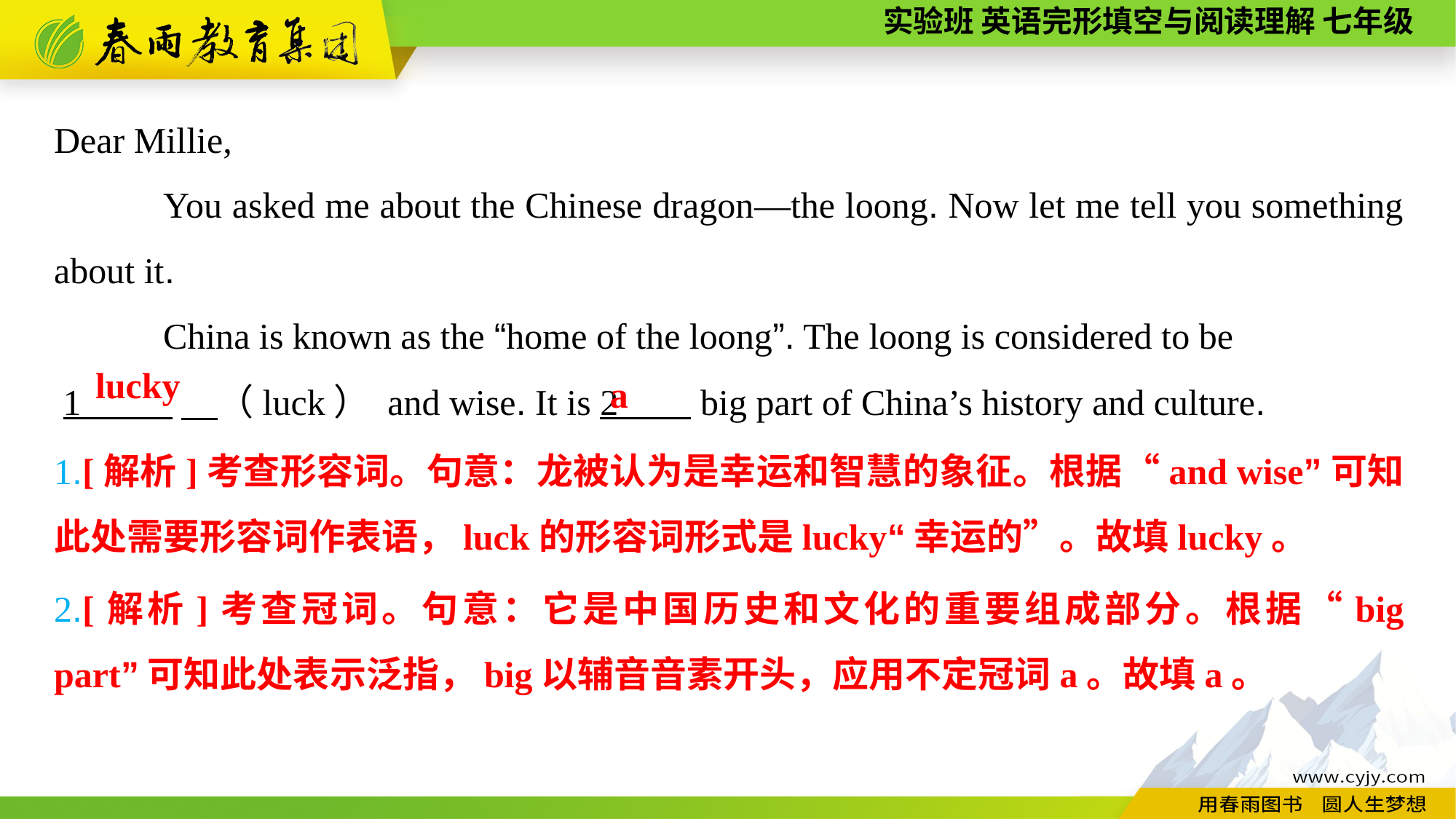

Dear Millie,
You asked me about the Chinese dragon—the loong. Now let me tell you something about it.
China is known as the “home of the loong”. The loong is considered to be
 1          　（luck） and wise. It is 2         big part of China’s history and culture.
lucky
a
1.[解析]考查形容词。句意：龙被认为是幸运和智慧的象征。根据“and wise”可知此处需要形容词作表语，luck的形容词形式是lucky“幸运的”。故填lucky。
2.[解析]考查冠词。句意：它是中国历史和文化的重要组成部分。根据“big part”可知此处表示泛指，big以辅音音素开头，应用不定冠词a。故填a。